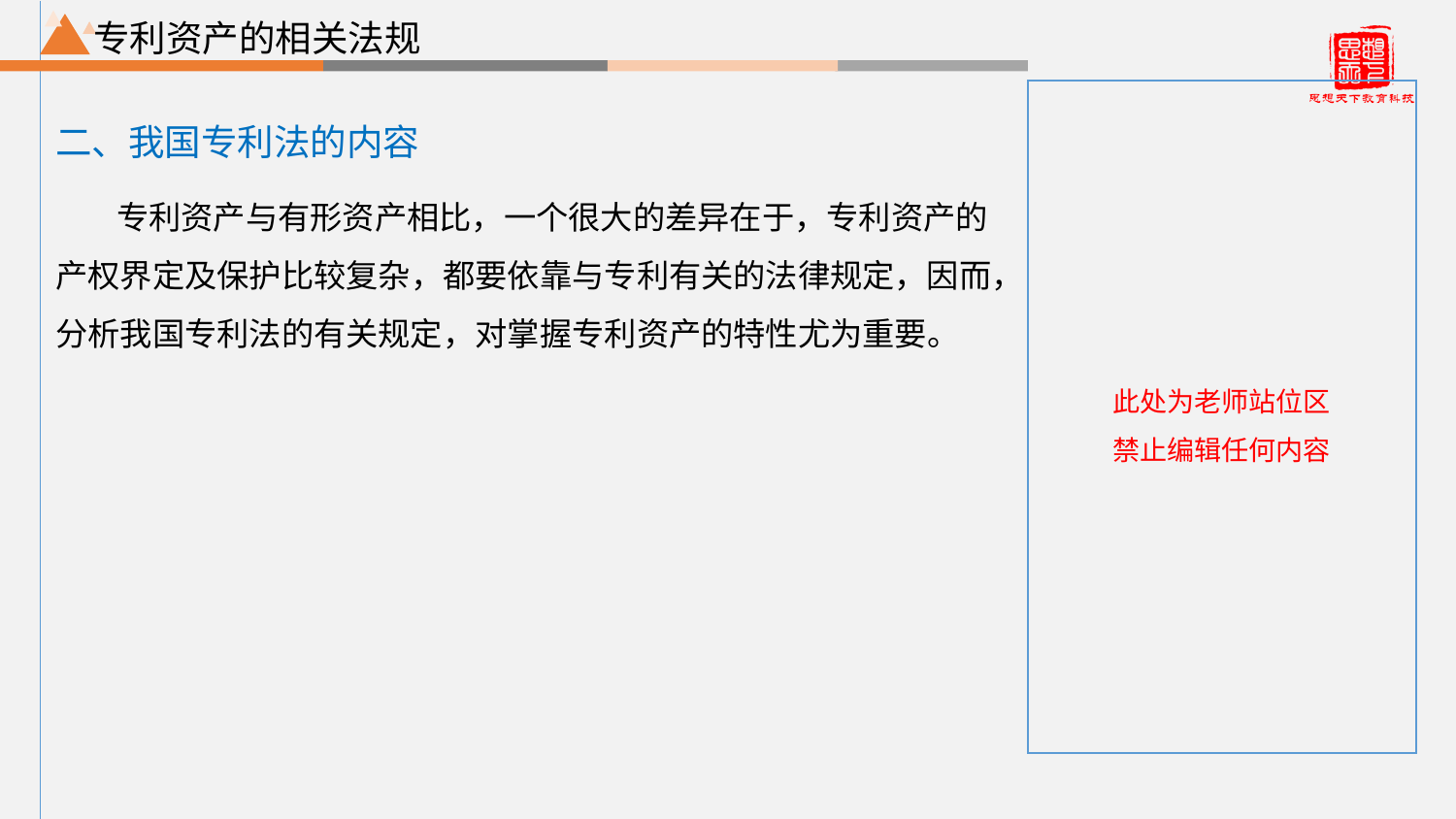

根据实际情况添加不同层级标题
# 专利资产的相关法规
二、我国专利法的内容
专利资产与有形资产相比，一个很大的差异在于，专利资产的产权界定及保护比较复杂，都要依靠与专利有关的法律规定，因而，分析我国专利法的有关规定，对掌握专利资产的特性尤为重要。
11